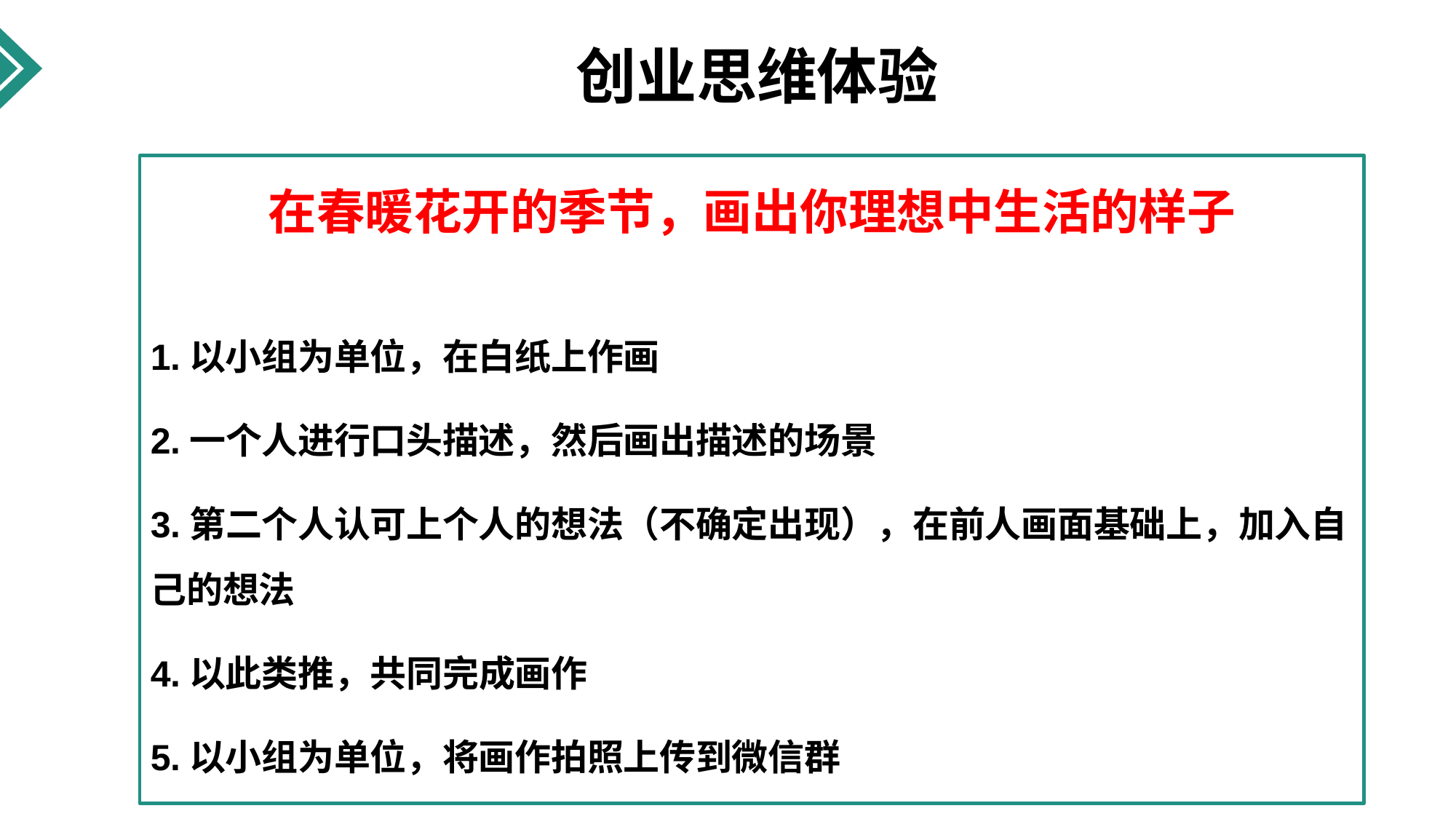

创业思维体验
在春暖花开的季节，画出你理想中生活的样子

1.以小组为单位，在白纸上作画
2.一个人进行口头描述，然后画出描述的场景
3.第二个人认可上个人的想法（不确定出现），在前人画面基础上，加入自己的想法
4.以此类推，共同完成画作
5.以小组为单位，将画作拍照上传到微信群